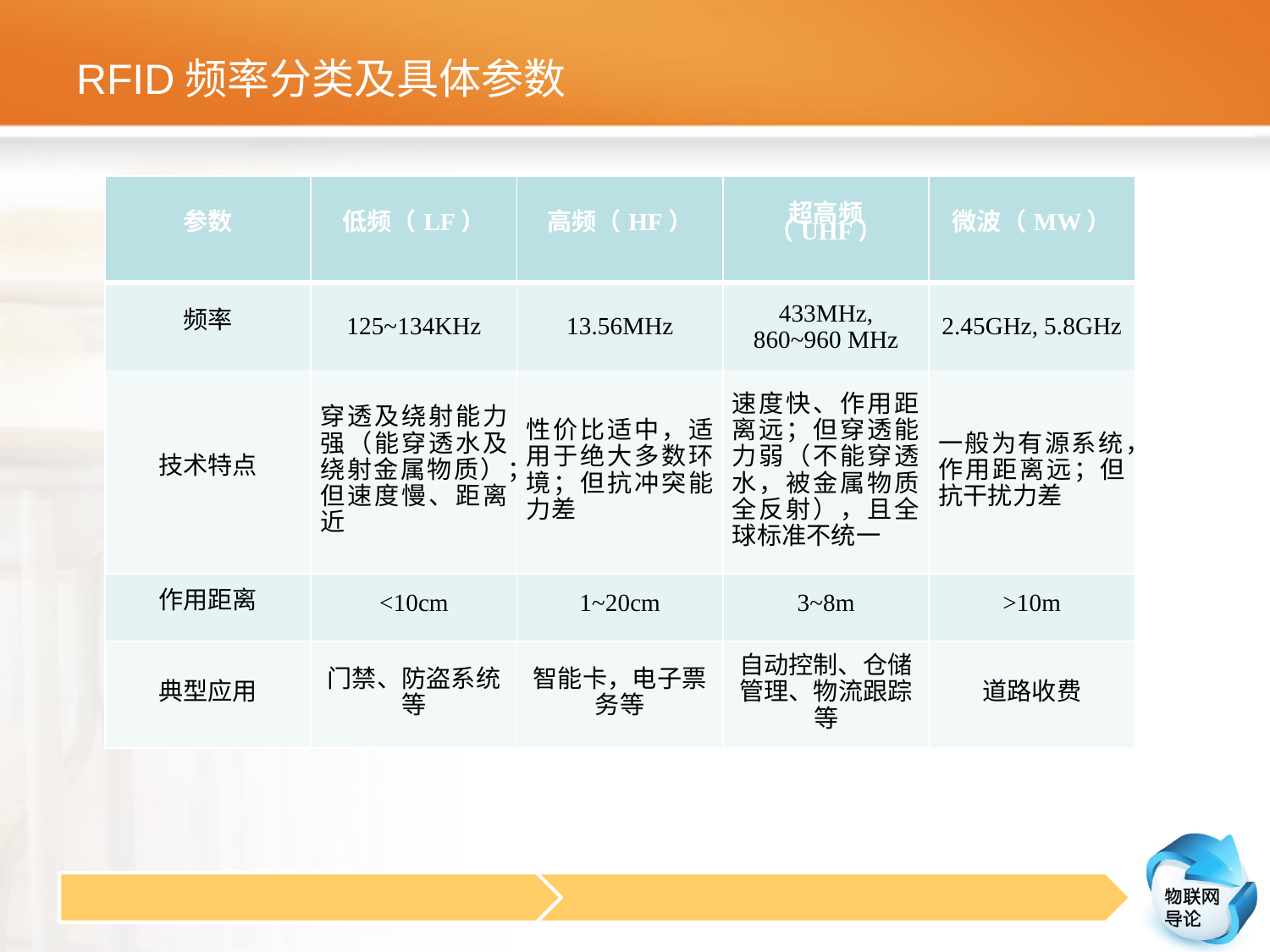

# RFID频率分类及具体参数

| 参数 | 低频（LF） | 高频（HF） | 超高频（UHF） | 微波（MW） |
| --- | --- | --- | --- | --- |
| 频率 | 125~134KHz | 13.56MHz | 433MHz, 860~960 MHz | 2.45GHz, 5.8GHz |
| 技术特点 | 穿透及绕射能力强（能穿透水及绕射金属物质）；但速度慢、距离近 | 性价比适中，适用于绝大多数环境；但抗冲突能力差 | 速度快、作用距离远；但穿透能力弱（不能穿透水，被金属物质全反射），且全球标准不统一 | 一般为有源系统，作用距离远；但抗干扰力差 |
| 作用距离 | <10cm | 1~20cm | 3~8m | >10m |
| 典型应用 | 门禁、防盗系统等 | 智能卡，电子票务等 | 自动控制、仓储管理、物流跟踪等 | 道路收费 |